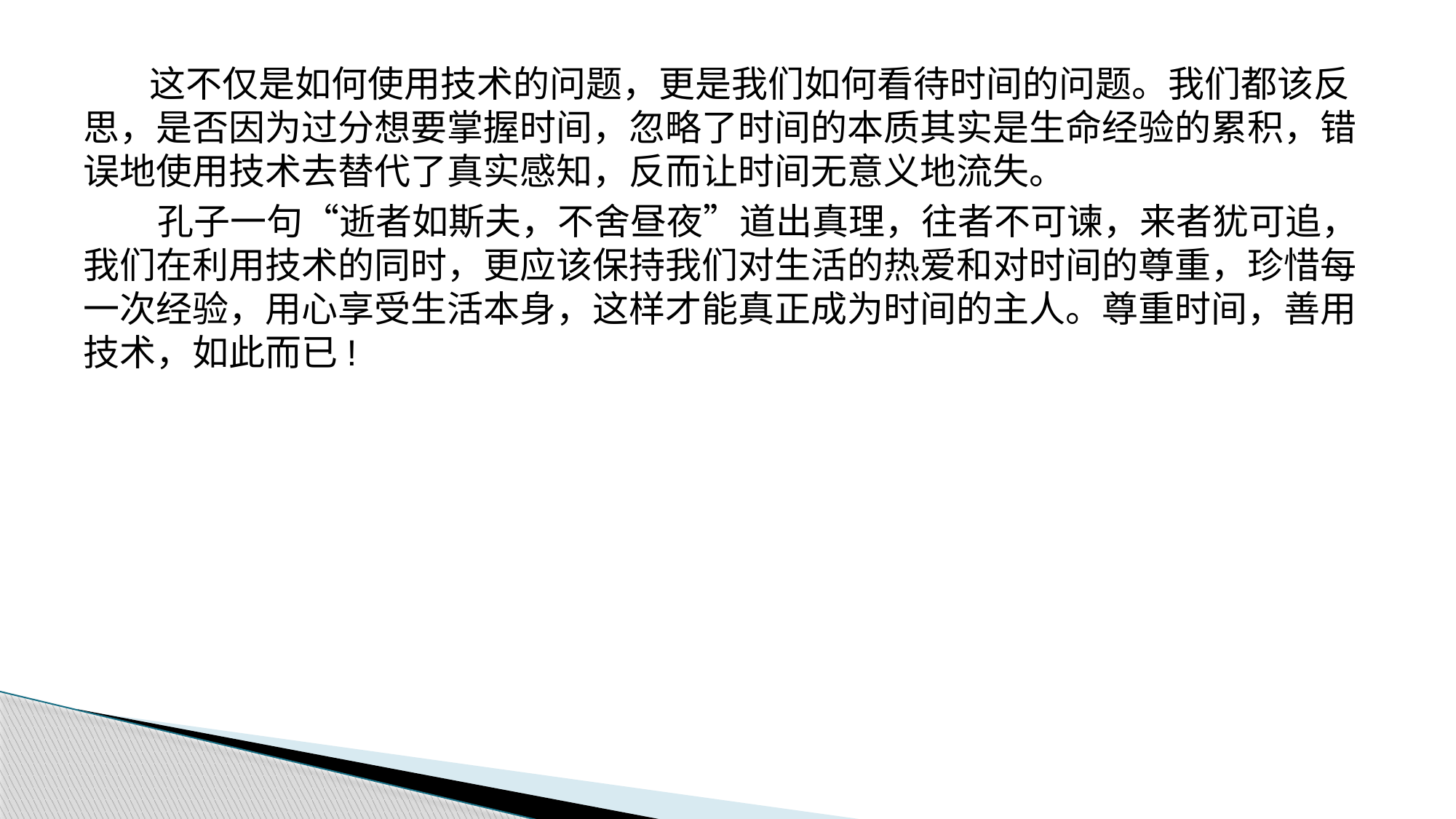

这不仅是如何使用技术的问题，更是我们如何看待时间的问题。我们都该反思，是否因为过分想要掌握时间，忽略了时间的本质其实是生命经验的累积，错误地使用技术去替代了真实感知，反而让时间无意义地流失。
        孔子一句“逝者如斯夫，不舍昼夜”道出真理，往者不可谏，来者犹可追，我们在利用技术的同时，更应该保持我们对生活的热爱和对时间的尊重，珍惜每一次经验，用心享受生活本身，这样才能真正成为时间的主人。尊重时间，善用技术，如此而已!